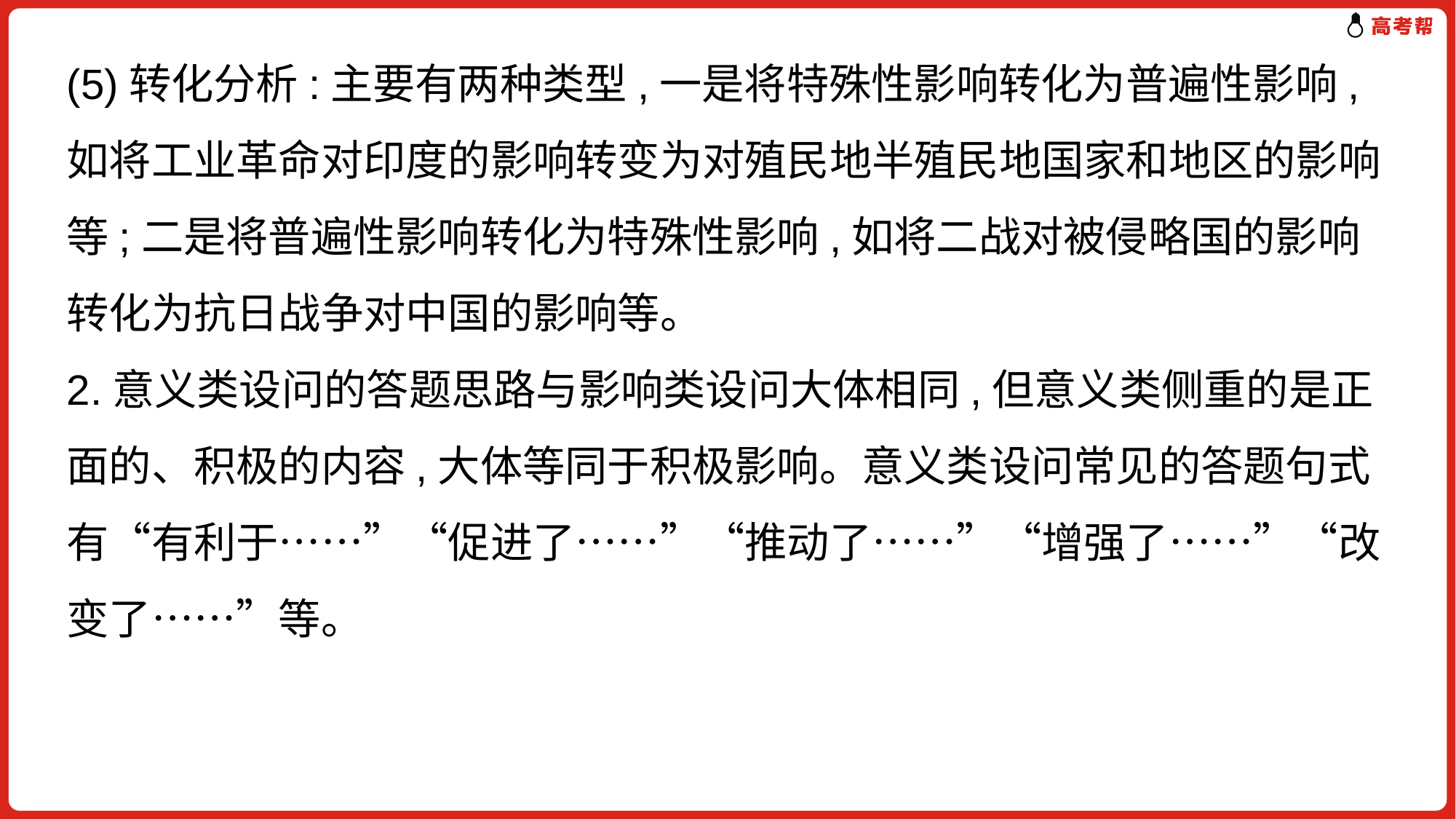

(5)转化分析:主要有两种类型,一是将特殊性影响转化为普遍性影响,如将工业革命对印度的影响转变为对殖民地半殖民地国家和地区的影响等;二是将普遍性影响转化为特殊性影响,如将二战对被侵略国的影响转化为抗日战争对中国的影响等。
2.意义类设问的答题思路与影响类设问大体相同,但意义类侧重的是正面的、积极的内容,大体等同于积极影响。意义类设问常见的答题句式有“有利于……”“促进了……”“推动了……”“增强了……”“改变了……”等。